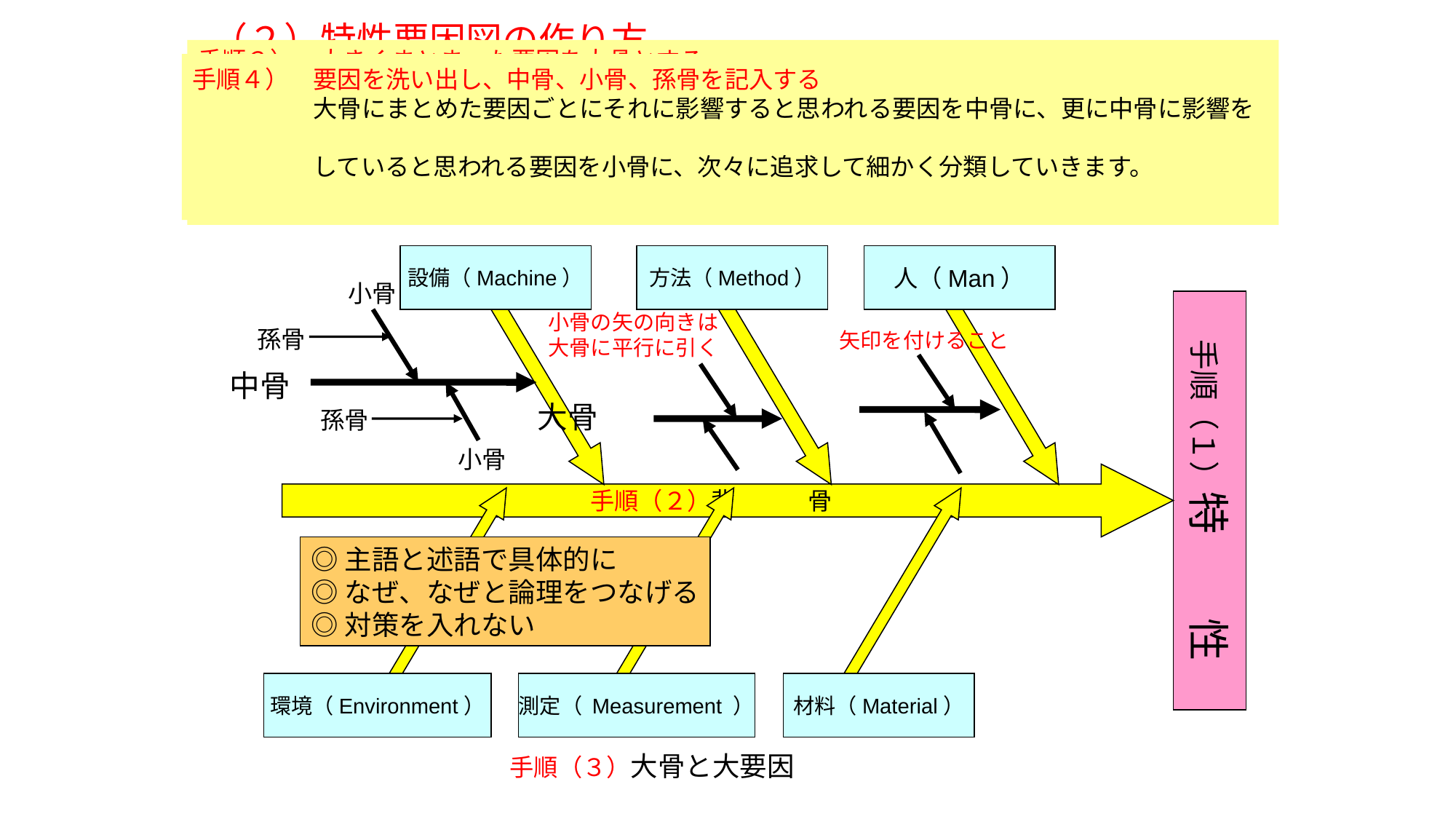

（２）特性要因図の作り方
手順３）　大きくまとまった要因を大骨とする
　　　　　背骨に向かって線を引き、矢印を付けます。これが大骨となります。
５Ｍ＋１Ｅ　「人（Man）」、「方法（Method）、「設備（Machine）」、「材（Material）」
               　「測定（ Measurement ）」、「環境（Environment）」が基本となりますが、
                特性によって変わります。
手順４）　要因を洗い出し、中骨、小骨、孫骨を記入する
　　　　　大骨にまとめた要因ごとにそれに影響すると思われる要因を中骨に、更に中骨に影響を
　　　　　していると思われる要因を小骨に、次々に追求して細かく分類していきます。

手順１）　特性を右端に記入する
　　　　　　　問題にしている特性の内容を一つの言葉にまとめて右端に記入します。
　　　　　　　特性は具体的に表します。
手順２）　背骨を記入する
　　　　　　　左端から右端の特性に向かって太い横線を引き、その先端に矢印を付けます。
　　　　　　　これが魚の背骨になります。
設備（Machine）
方法（Method）
人（Man）
小骨

小骨

手順（１）特　　性
小骨の矢の向きは
大骨に平行に引く
矢印を付けること
孫骨

孫骨

中骨

大骨
手順（２）背　　　骨

◎主語と述語で具体的に
◎なぜ、なぜと論理をつなげる
◎対策を入れない
環境（Environment）
測定（ Measurement ）
材料（Material）
手順（３）大骨と大要因